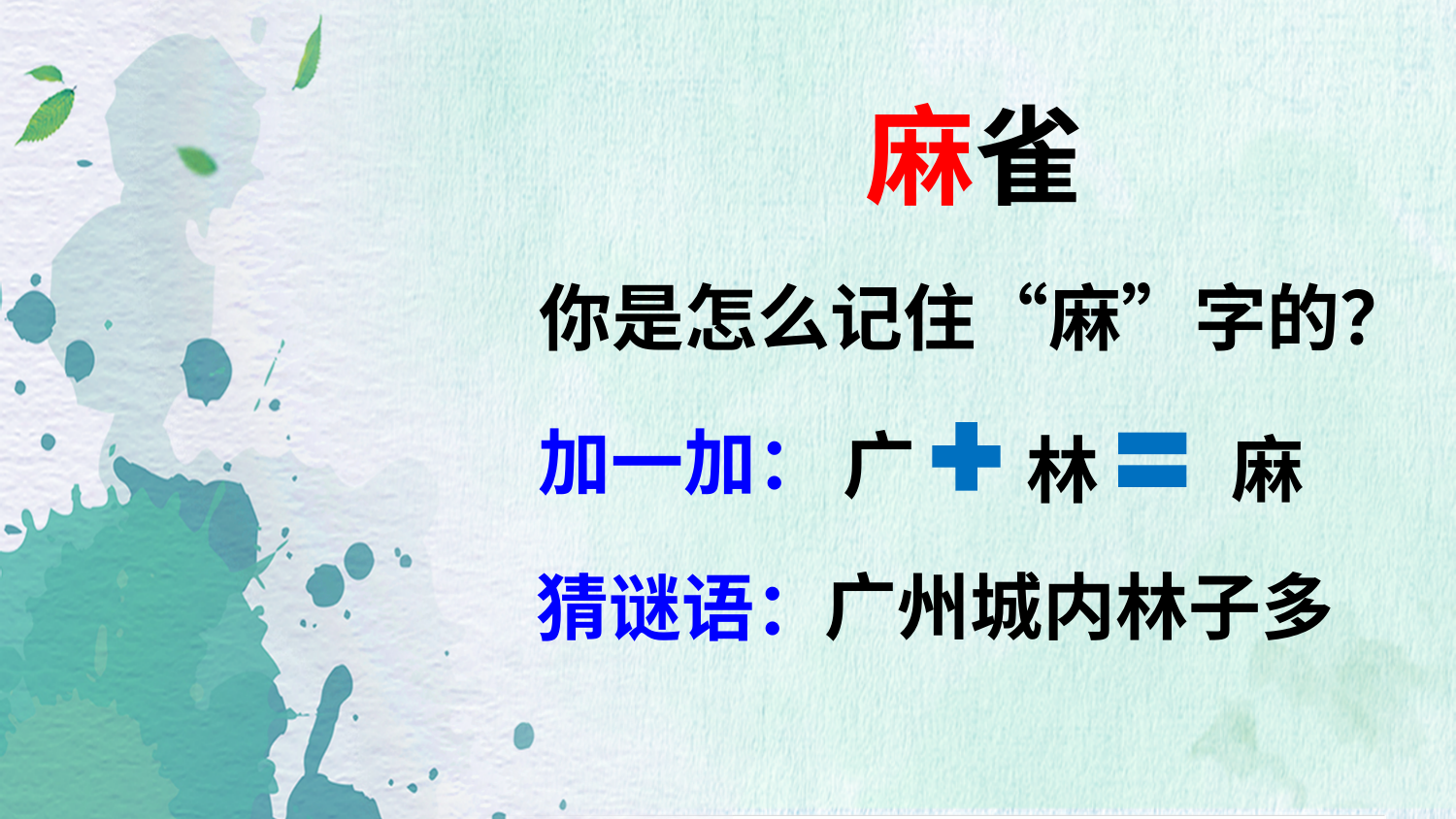

麻雀
你是怎么记住“麻”字的？
加一加：
广
麻
林

猜谜语：
广州城内林子多